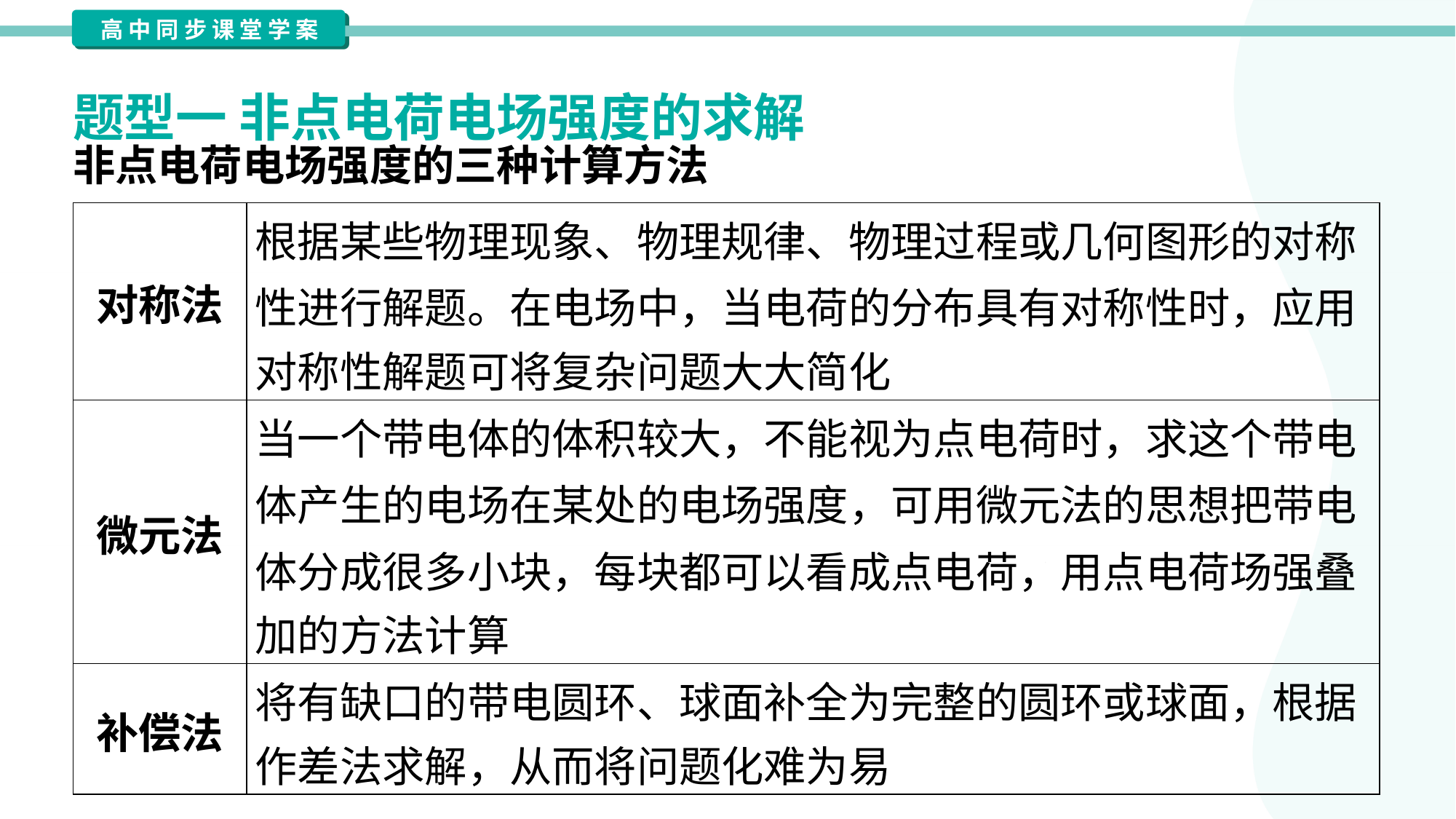

题型一 非点电荷电场强度的求解
非点电荷电场强度的三种计算方法
| 对称法 | 根据某些物理现象、物理规律、物理过程或几何图形的对称 性进行解题。在电场中，当电荷的分布具有对称性时，应用 对称性解题可将复杂问题大大简化 |
| --- | --- |
| 微元法 | 当一个带电体的体积较大，不能视为点电荷时，求这个带电 体产生的电场在某处的电场强度，可用微元法的思想把带电 体分成很多小块，每块都可以看成点电荷，用点电荷场强叠 加的方法计算 |
| 补偿法 | 将有缺口的带电圆环、球面补全为完整的圆环或球面，根据 作差法求解，从而将问题化难为易 |